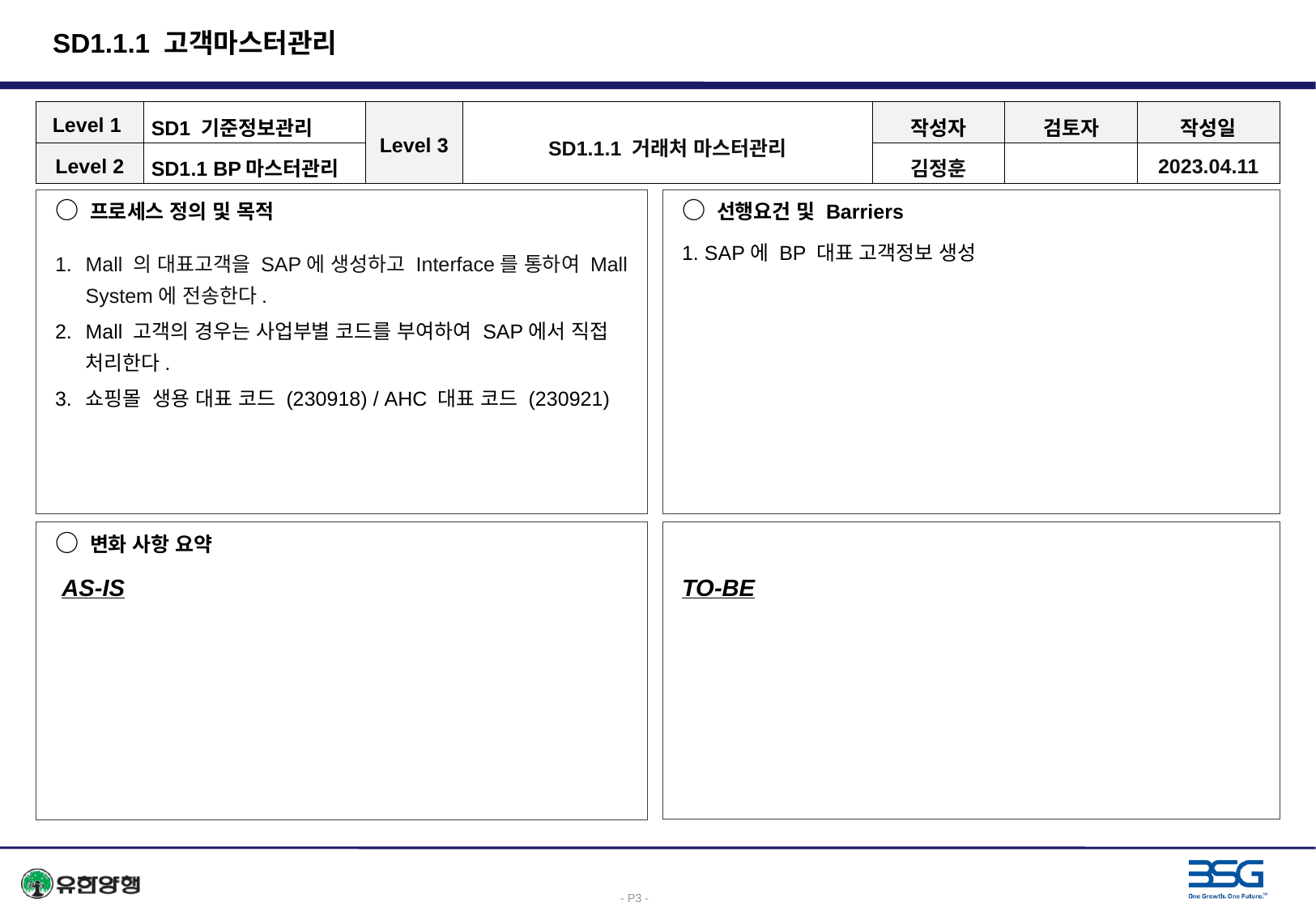

# SD1.1.1 고객마스터관리
| Level 1 | SD1 기준정보관리 | Level 3 | SD1.1.1 거래처 마스터관리 | 작성자 | 검토자 | 작성일 |
| --- | --- | --- | --- | --- | --- | --- |
| Level 2 | SD1.1 BP마스터관리 |  |  | 김정훈 |  | 2023.04.11 |
○ 프로세스 정의 및 목적

Mall 의 대표고객을 SAP에 생성하고 Interface를 통하여 Mall  System에 전송한다.
Mall 고객의 경우는 사업부별 코드를 부여하여 SAP에서 직접 처리한다.
쇼핑몰  생용 대표 코드 (230918) / AHC 대표 코드 (230921)
○ 선행요건 및 Barriers

1. SAP에 BP 대표 고객정보 생성

○ 변화 사항 요약

 AS-IS

TO-BE